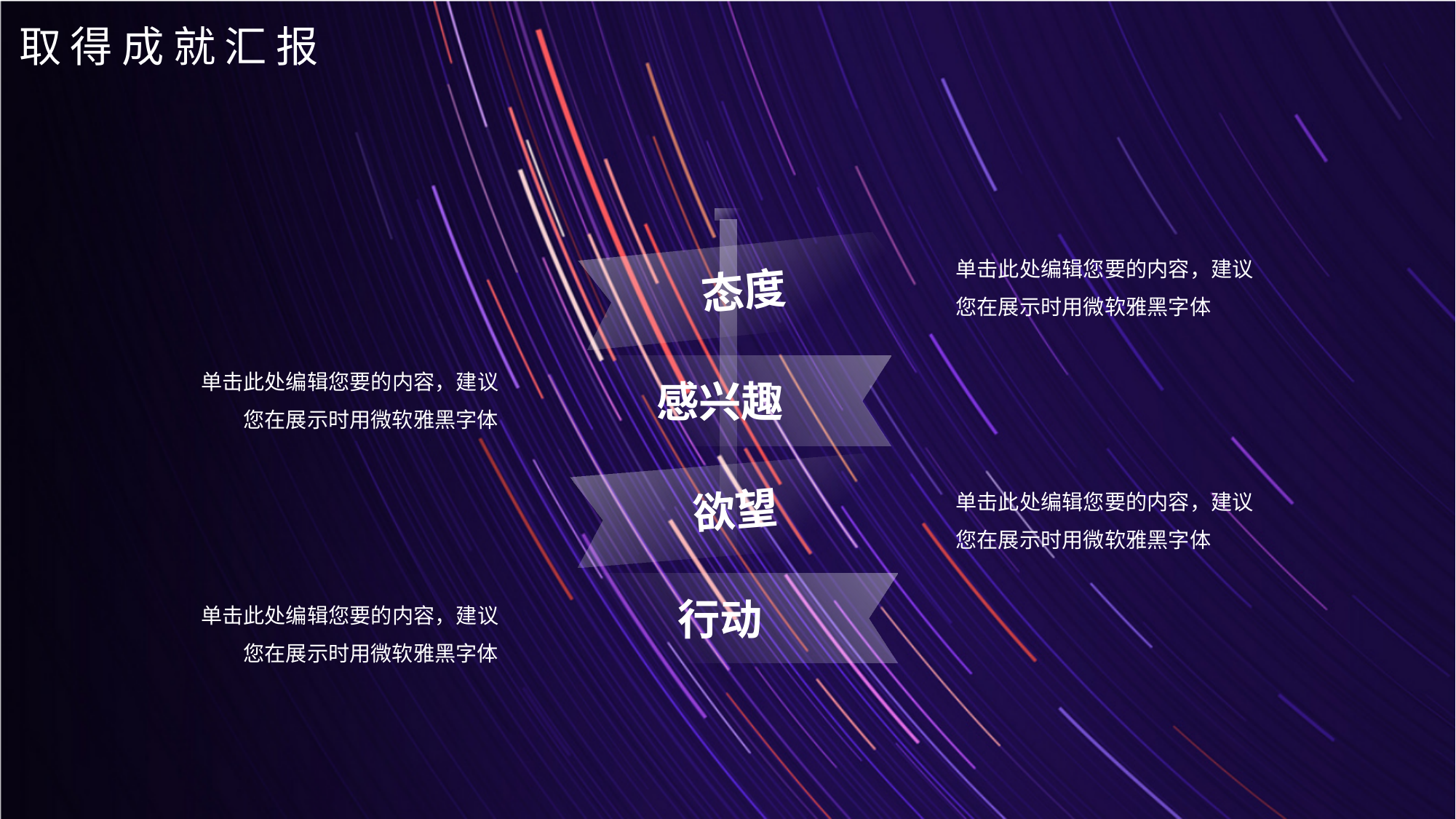

取得成就汇报

单击此处编辑您要的内容，建议您在展示时用微软雅黑字体
态度
单击此处编辑您要的内容，建议您在展示时用微软雅黑字体
感兴趣
欲望
单击此处编辑您要的内容，建议您在展示时用微软雅黑字体
行动
单击此处编辑您要的内容，建议您在展示时用微软雅黑字体